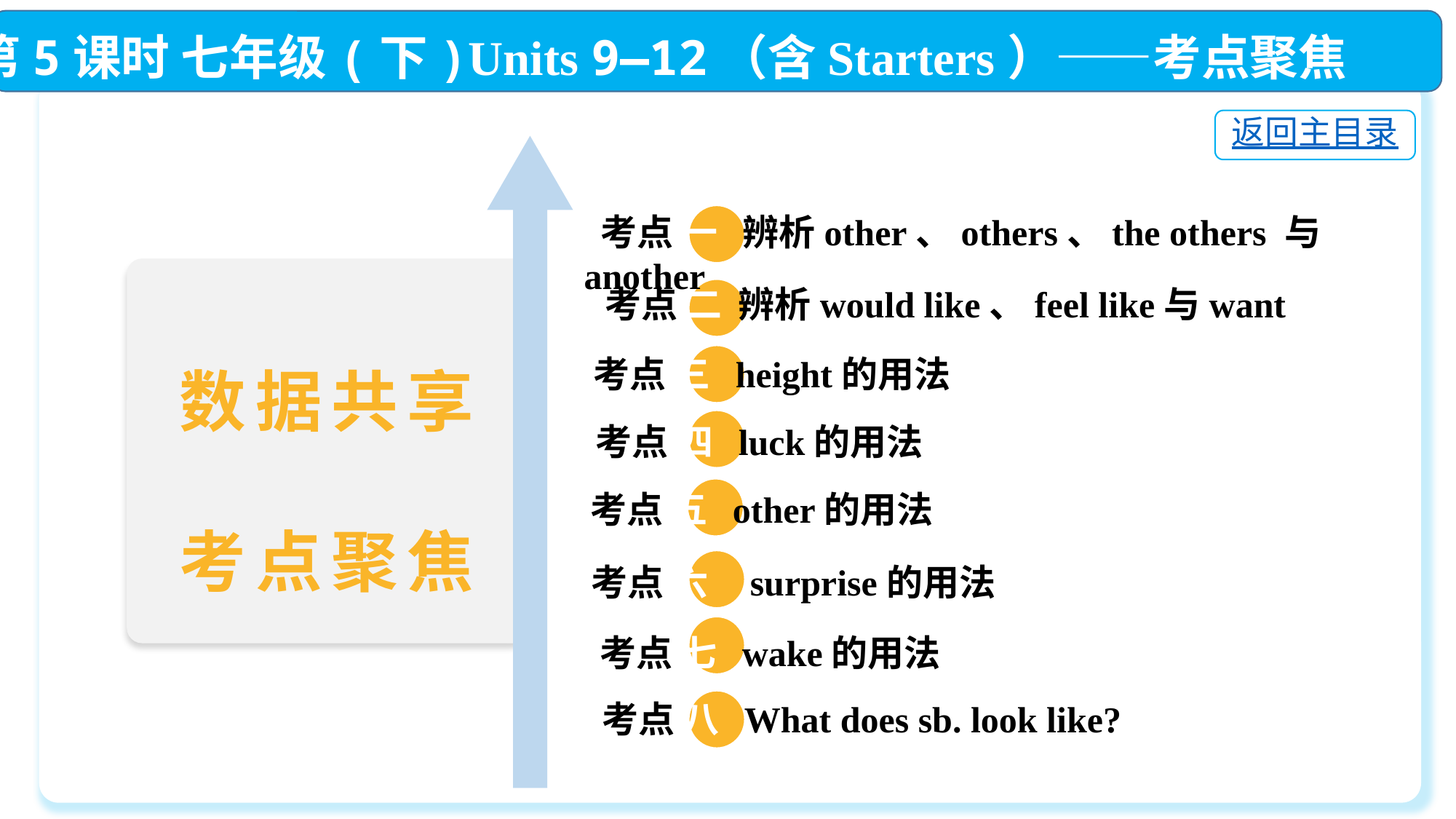

第5课时 七年级(下)Units 9—12（含Starters）——考点聚焦

返回主目录

 考点 一   辨析other、others、the others 与another
考点 二  辨析would like、feel like与want
  考点 三  height的用法
  考点 四  luck的用法
  考点 五  other的用法
  考点 六    surprise的用法
考点 七  wake的用法
考点 八  What does sb. look like?

数据共享
考点聚焦